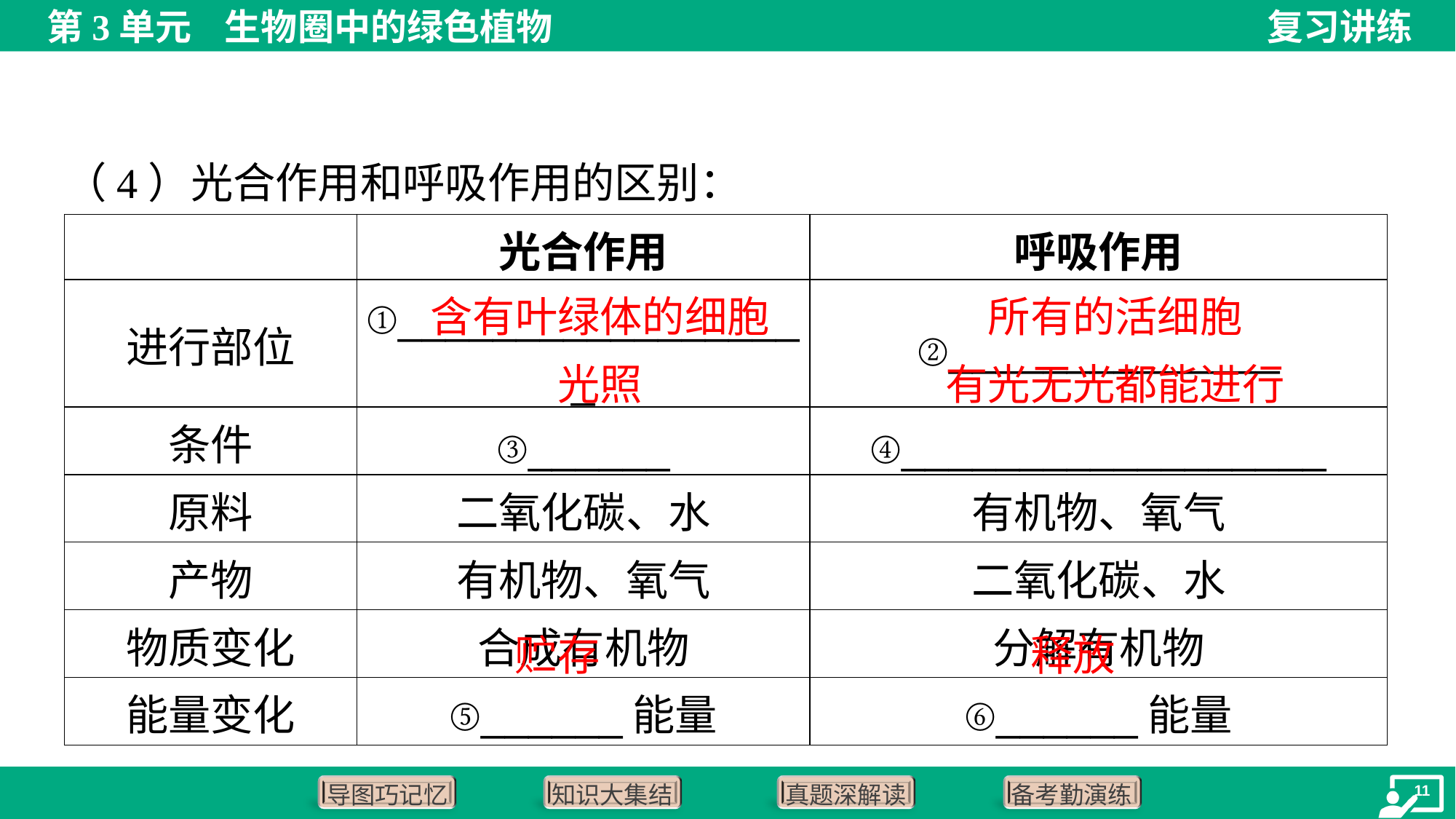

（4）光合作用和呼吸作用的区别：
|  | 光合作用 | 呼吸作用 |
| --- | --- | --- |
| 进行部位 | ①\_\_\_\_\_\_\_\_\_\_\_\_\_\_\_\_\_\_ | ②\_\_\_\_\_\_\_\_\_\_\_\_\_\_ |
| 条件 | ③\_\_\_\_\_\_ | ④\_\_\_\_\_\_\_\_\_\_\_\_\_\_\_\_\_\_ |
| 原料 | 二氧化碳、水 | 有机物、氧气 |
| 产物 | 有机物、氧气 | 二氧化碳、水 |
| 物质变化 | 合成有机物 | 分解有机物 |
| 能量变化 | ⑤\_\_\_\_\_\_能量 | ⑥\_\_\_\_\_\_能量 |
含有叶绿体的细胞
所有的活细胞
光照
有光无光都能进行
贮存
释放